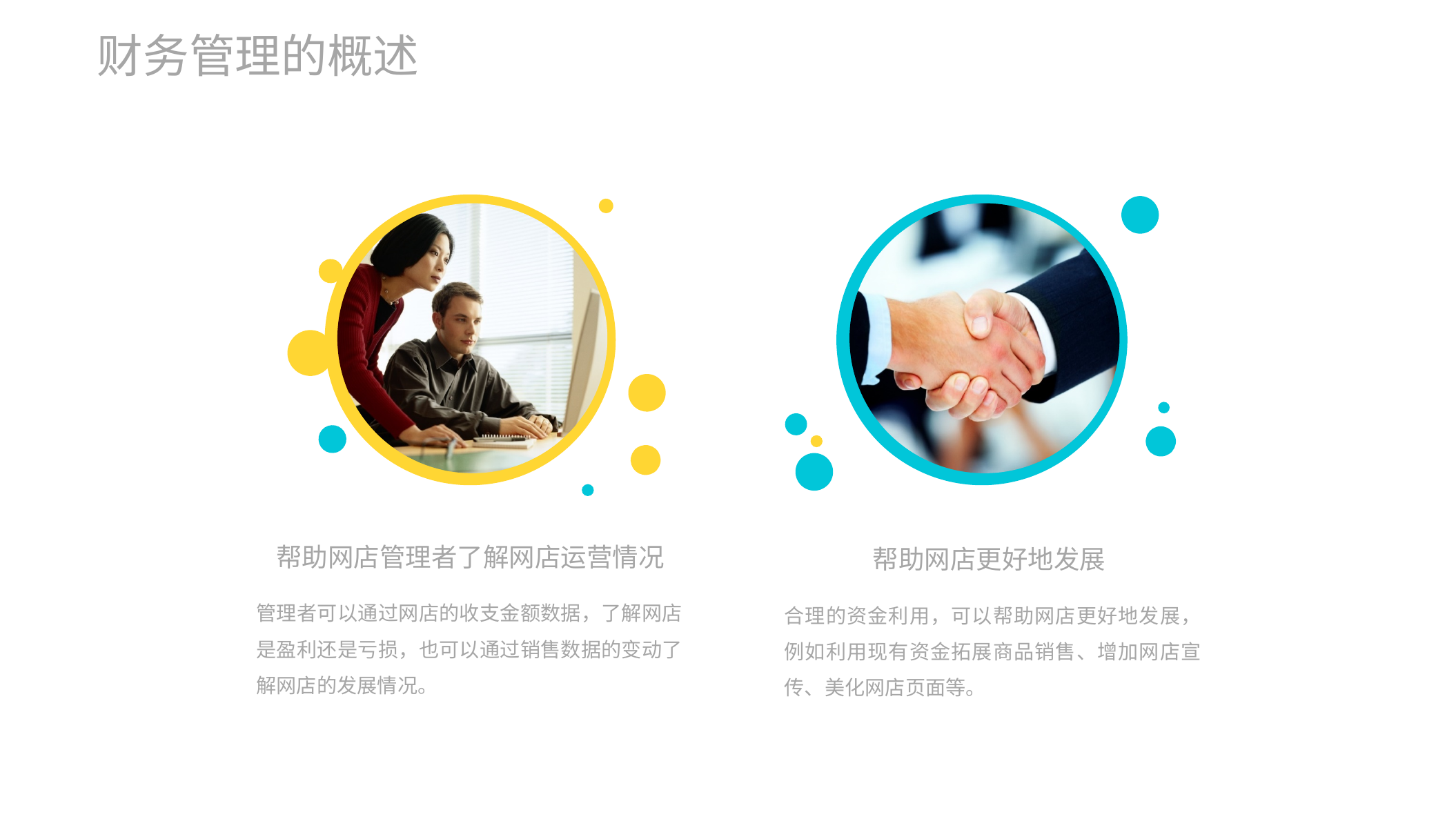

财务管理的概述

帮助网店管理者了解网店运营情况
管理者可以通过网店的收支金额数据，了解网店是盈利还是亏损，也可以通过销售数据的变动了解网店的发展情况。
帮助网店更好地发展
合理的资金利用，可以帮助网店更好地发展，例如利用现有资金拓展商品销售、增加网店宣传、美化网店页面等。